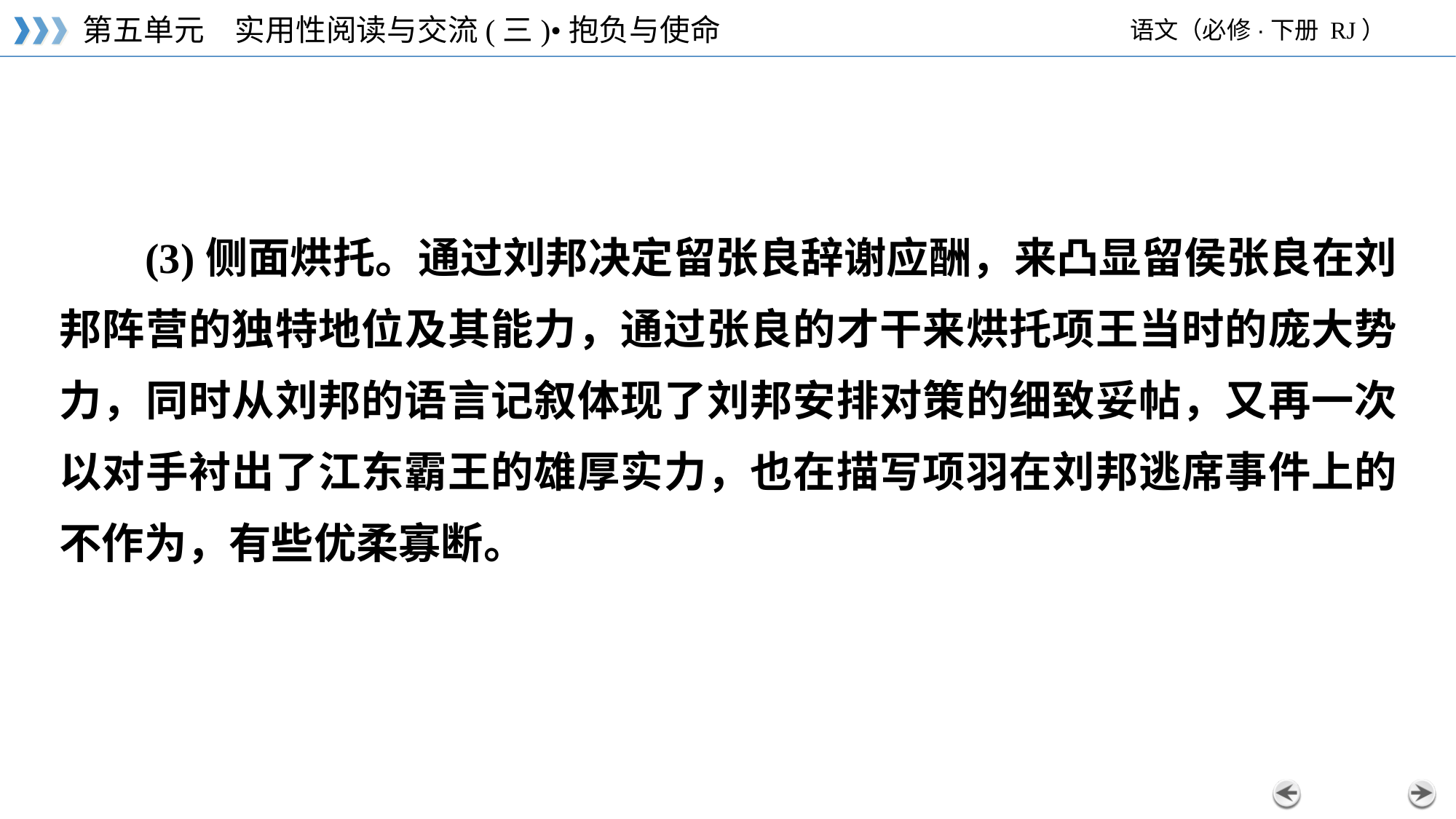

(3)侧面烘托。通过刘邦决定留张良辞谢应酬，来凸显留侯张良在刘邦阵营的独特地位及其能力，通过张良的才干来烘托项王当时的庞大势力，同时从刘邦的语言记叙体现了刘邦安排对策的细致妥帖，又再一次以对手衬出了江东霸王的雄厚实力，也在描写项羽在刘邦逃席事件上的不作为，有些优柔寡断。